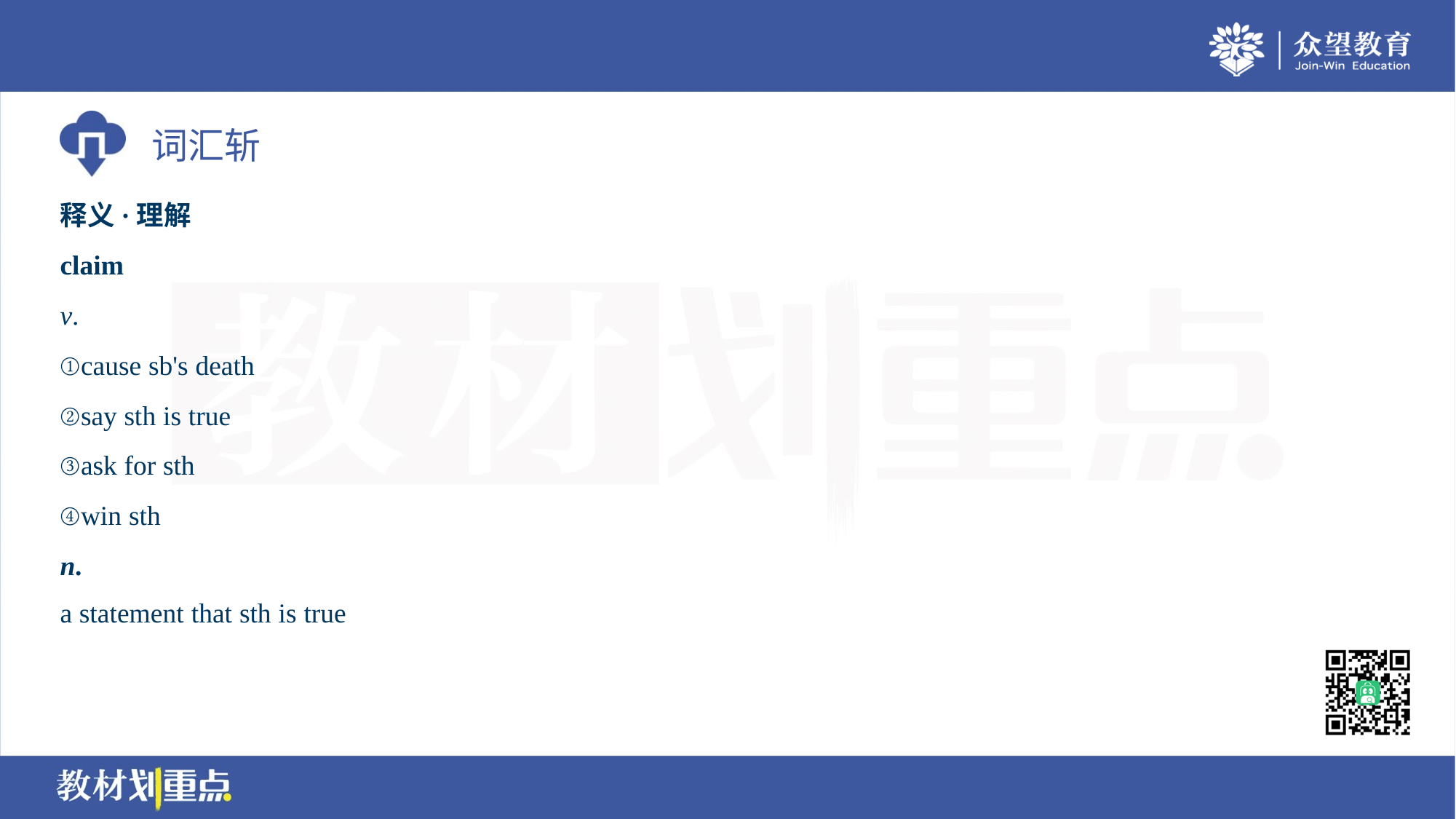

释义·理解
claim
v.
①cause sb's death
②say sth is true
③ask for sth
④win sth
n.
a statement that sth is true